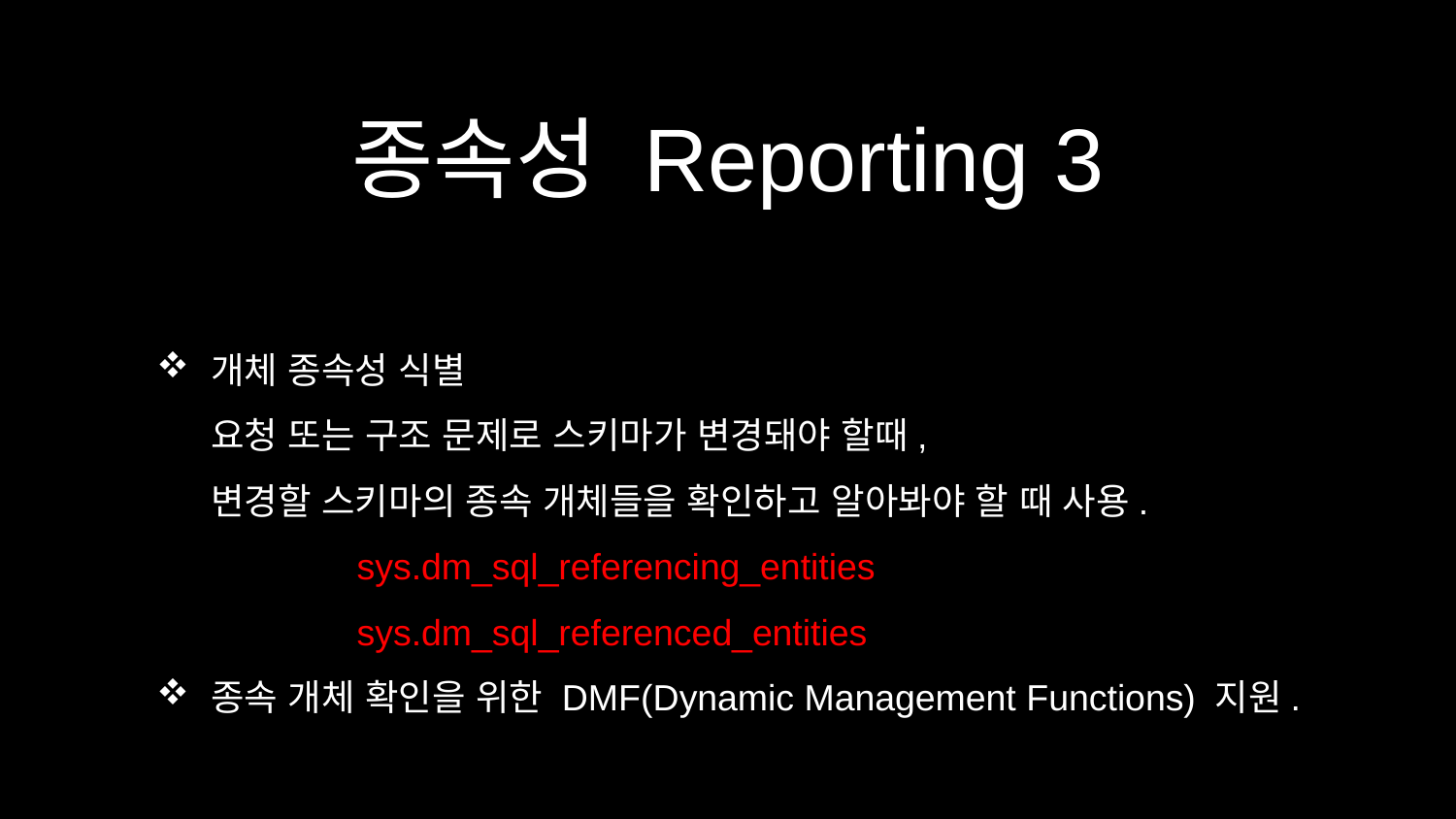

# 종속성 Reporting 3
개체 종속성 식별
요청 또는 구조 문제로 스키마가 변경돼야 할때,
변경할 스키마의 종속 개체들을 확인하고 알아봐야 할 때 사용.
	sys.dm_sql_referencing_entities
	sys.dm_sql_referenced_entities
종속 개체 확인을 위한 DMF(Dynamic Management Functions) 지원.